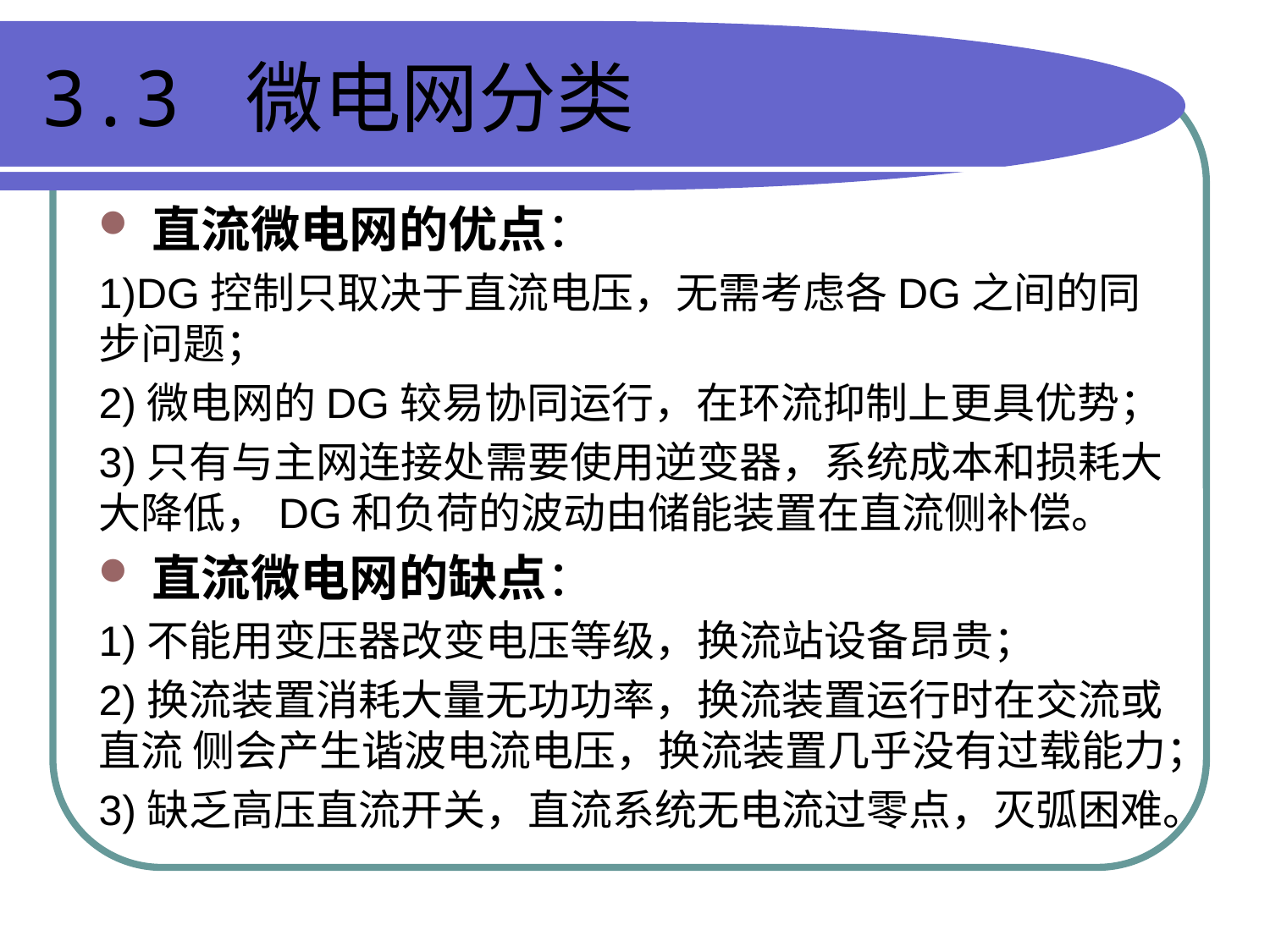

# 3.3 微电网分类
直流微电网的优点：
1)DG控制只取决于直流电压，无需考虑各DG之间的同步问题；
2)微电网的DG较易协同运行，在环流抑制上更具优势；
3)只有与主网连接处需要使用逆变器，系统成本和损耗大大降低，DG和负荷的波动由储能装置在直流侧补偿。
直流微电网的缺点：
1)不能用变压器改变电压等级，换流站设备昂贵；
2)换流装置消耗大量无功功率，换流装置运行时在交流或直流 侧会产生谐波电流电压，换流装置几乎没有过载能力；
3)缺乏高压直流开关，直流系统无电流过零点，灭弧困难。
37